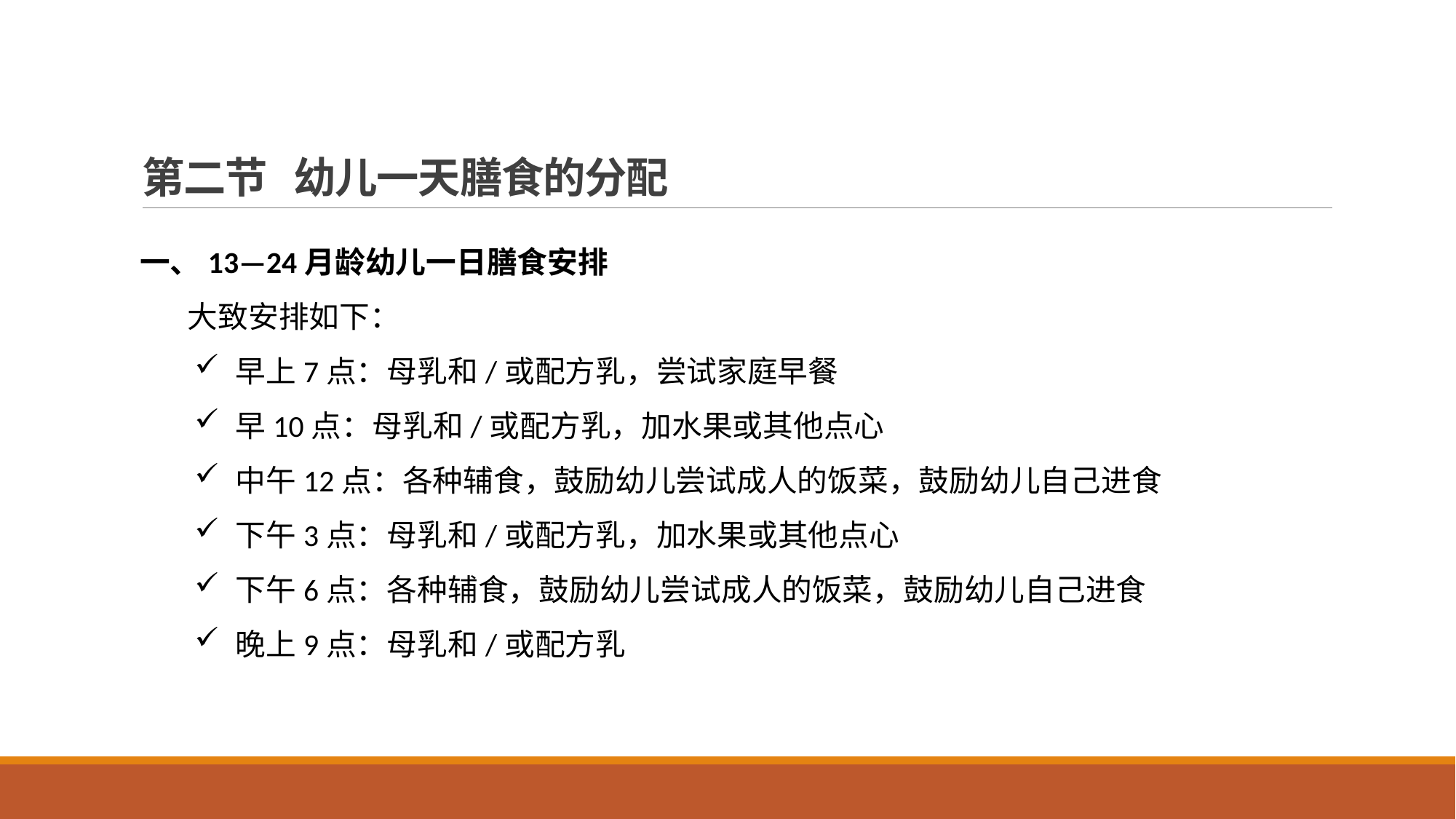

# 第二节   幼儿一天膳食的分配
一、13—24月龄幼儿一日膳食安排
      大致安排如下：
早上7点：母乳和/或配方乳，尝试家庭早餐
早10点：母乳和/或配方乳，加水果或其他点心
中午12点：各种辅食，鼓励幼儿尝试成人的饭菜，鼓励幼儿自己进食
下午3点：母乳和/或配方乳，加水果或其他点心
下午6点：各种辅食，鼓励幼儿尝试成人的饭菜，鼓励幼儿自己进食
晚上9点：母乳和/或配方乳